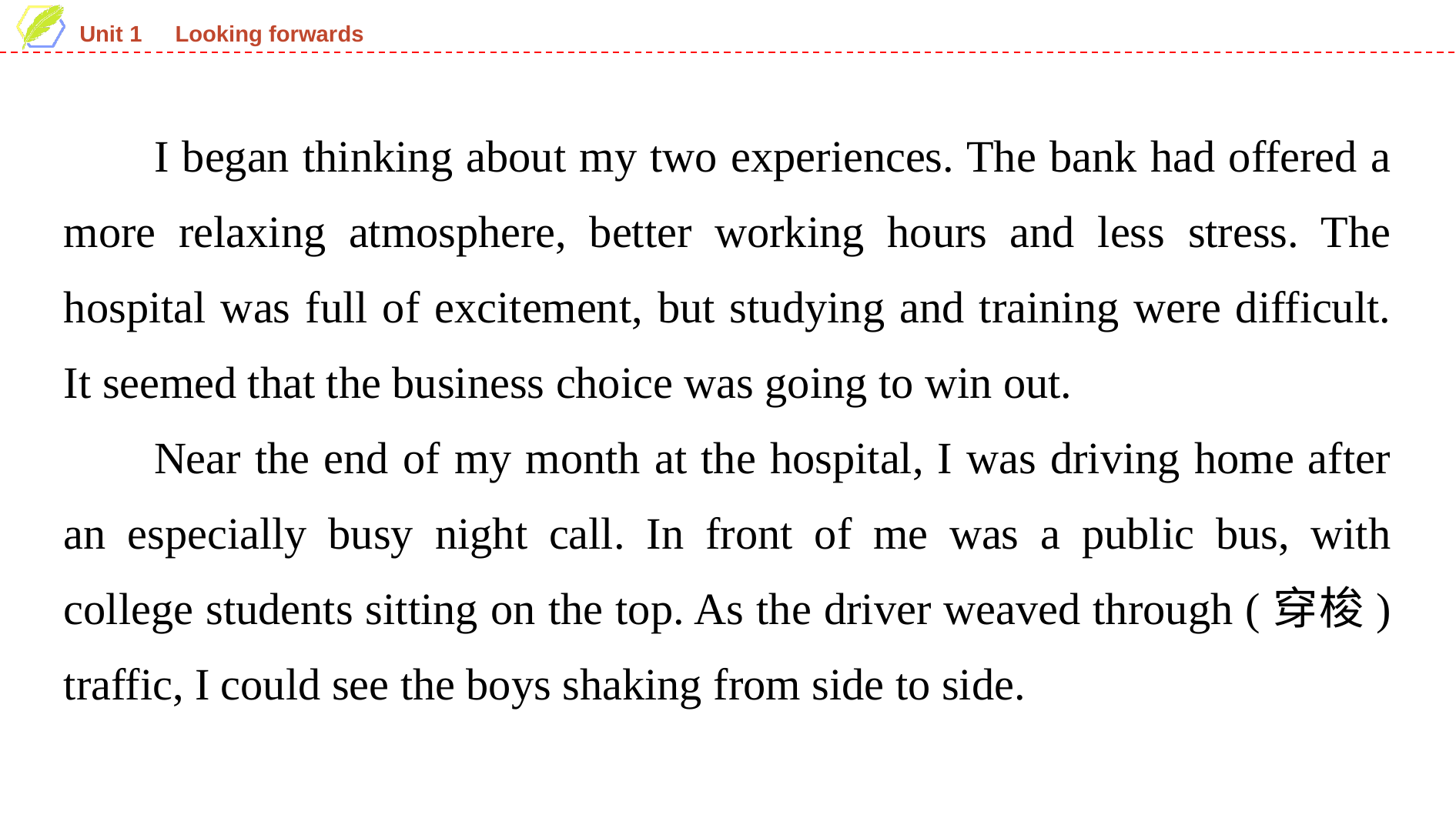

I began thinking about my two experiences. The bank had offered a more relaxing atmosphere, better working hours and less stress. The hospital was full of excitement, but studying and training were difficult. It seemed that the business choice was going to win out.
Near the end of my month at the hospital, I was driving home after an especially busy night call. In front of me was a public bus, with college students sitting on the top. As the driver weaved through (穿梭) traffic, I could see the boys shaking from side to side.